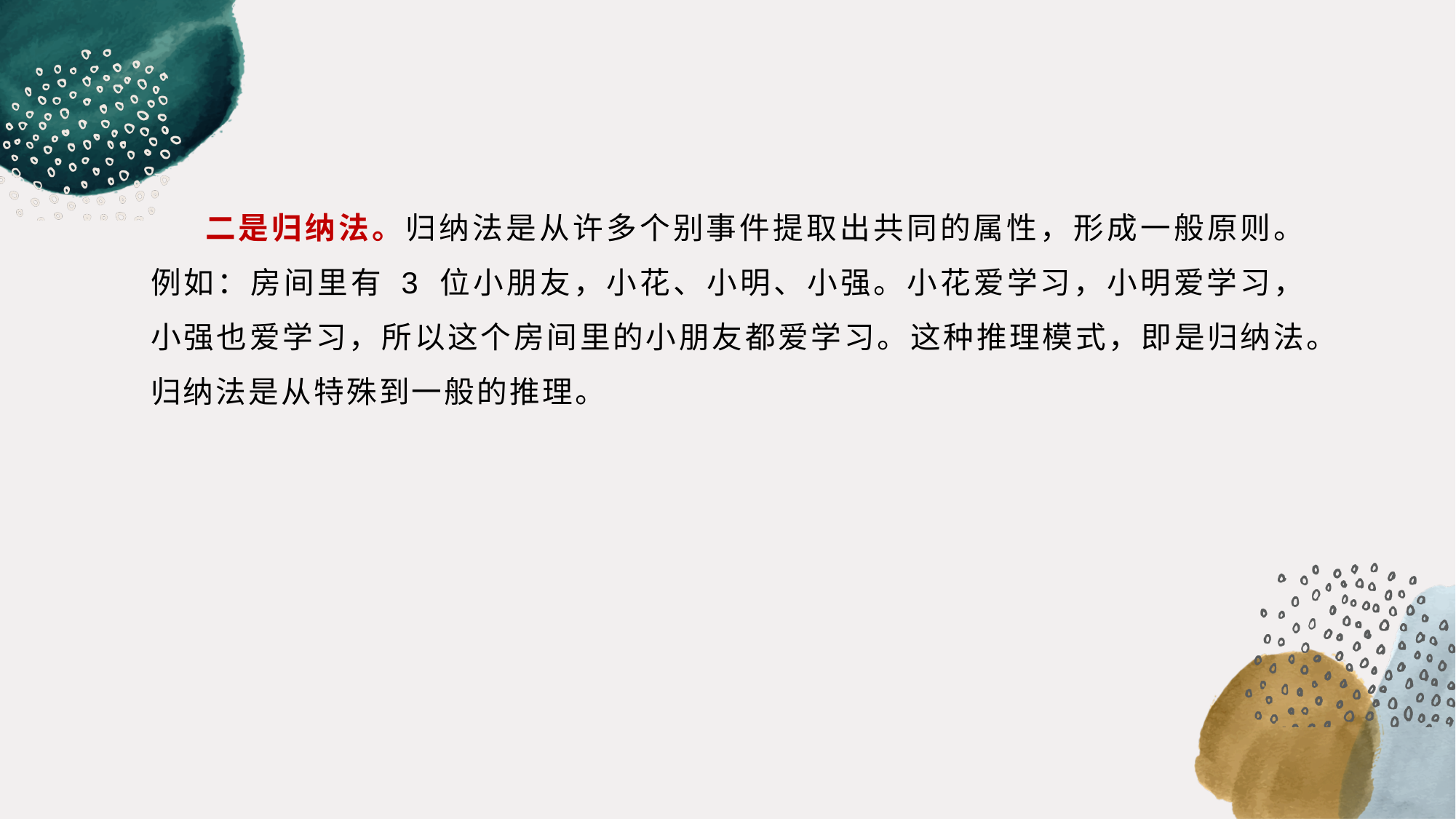

二是归纳法。归纳法是从许多个别事件提取出共同的属性，形成一般原则。例如：房间里有 3 位小朋友，小花、小明、小强。小花爱学习，小明爱学习，小强也爱学习，所以这个房间里的小朋友都爱学习。这种推理模式，即是归纳法。归纳法是从特殊到一般的推理。